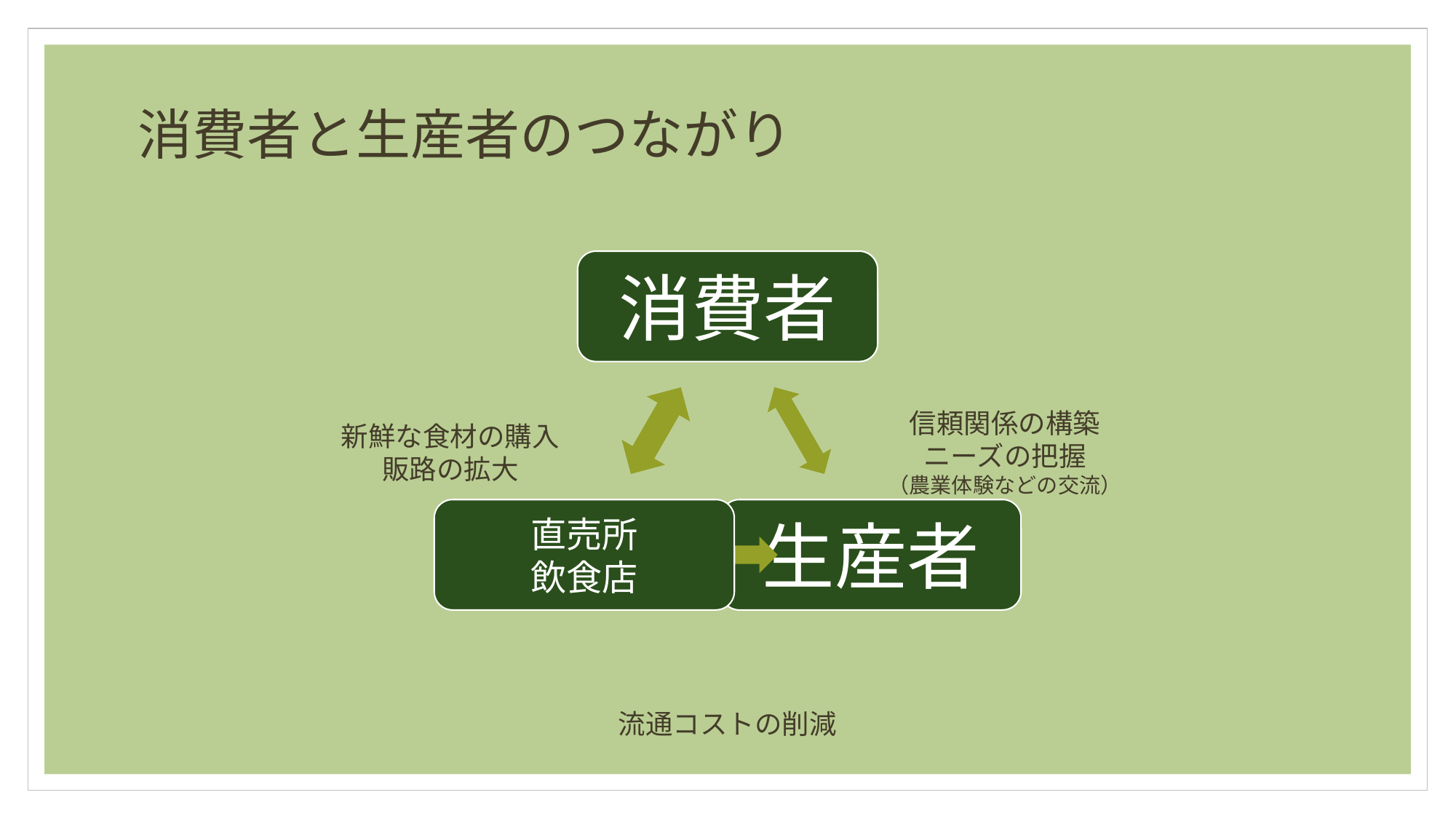

# 消費者と生産者のつながり
消費者
生産者
直売所
飲食店
信頼関係の構築
ニーズの把握
（農業体験などの交流）
新鮮な食材の購入
販路の拡大
流通コストの削減